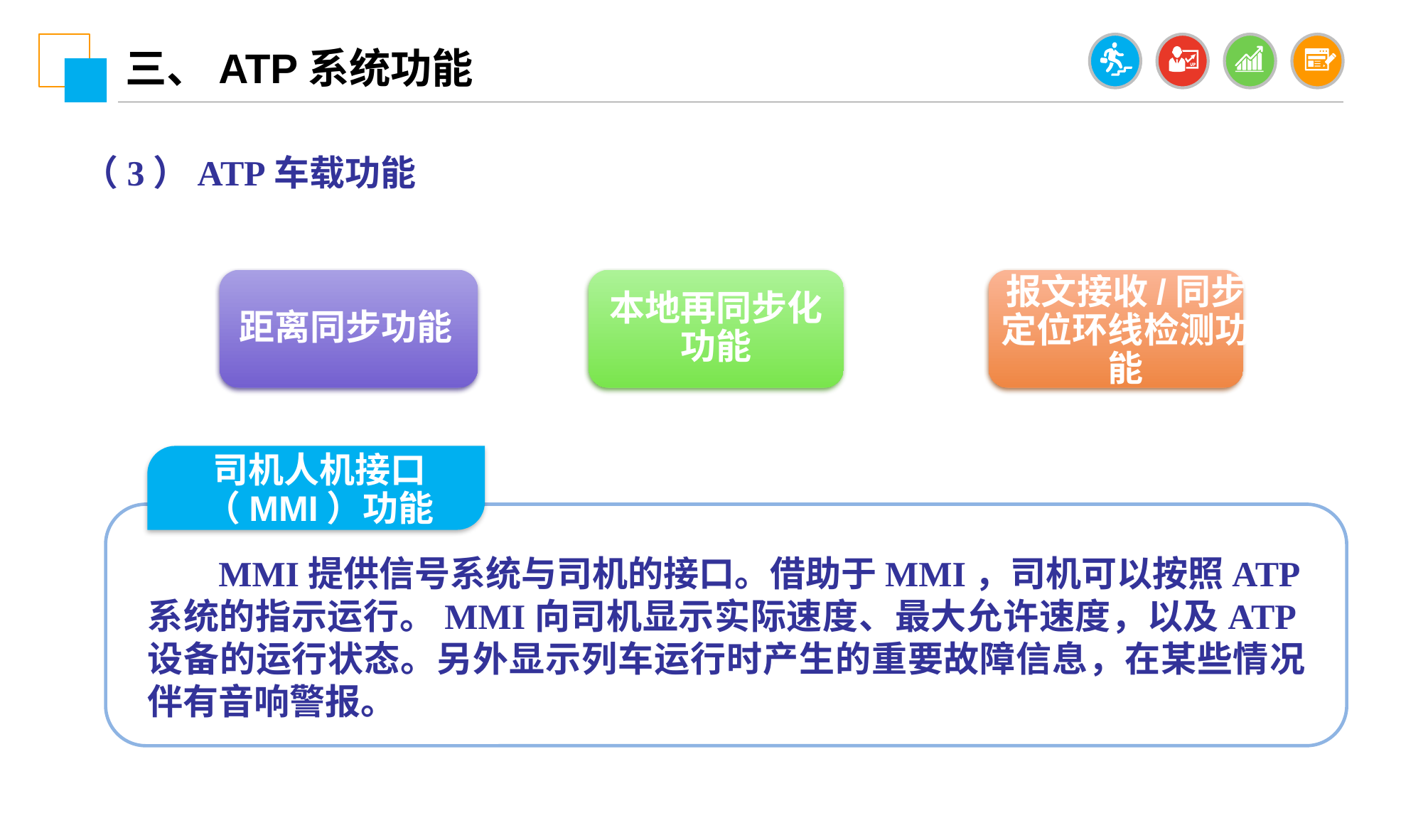

三、ATP系统功能
（3）ATP车载功能

距离同步功能

本地再同步化功能

报文接收/同步定位环线检测功能
司机人机接口（MMI）功能

        MMI提供信号系统与司机的接口。借助于MMI，司机可以按照ATP系统的指示运行。MMI向司机显示实际速度、最大允许速度，以及ATP设备的运行状态。另外显示列车运行时产生的重要故障信息，在某些情况伴有音响警报。